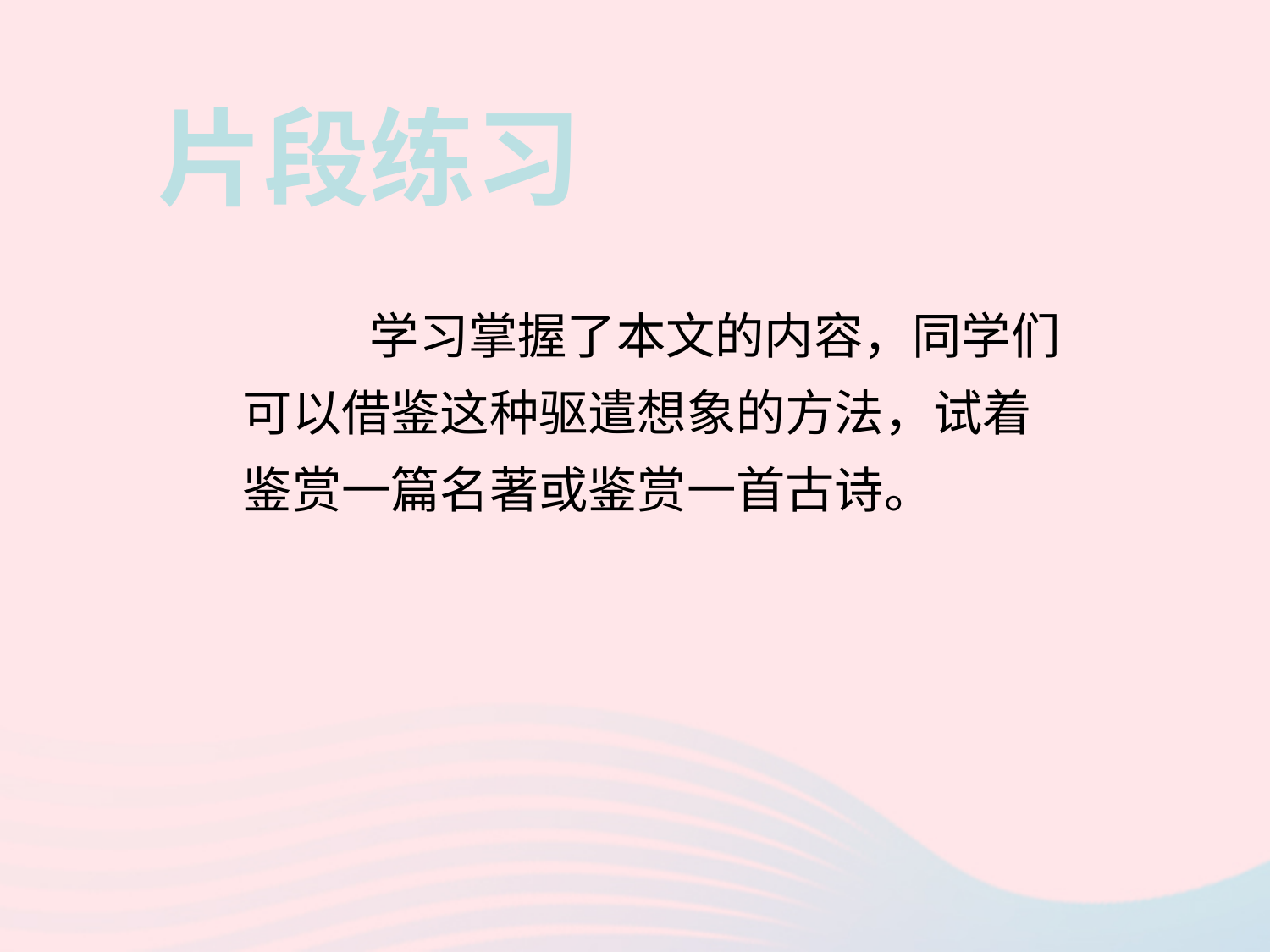

片段练习
	学习掌握了本文的内容，同学们可以借鉴这种驱遣想象的方法，试着鉴赏一篇名著或鉴赏一首古诗。